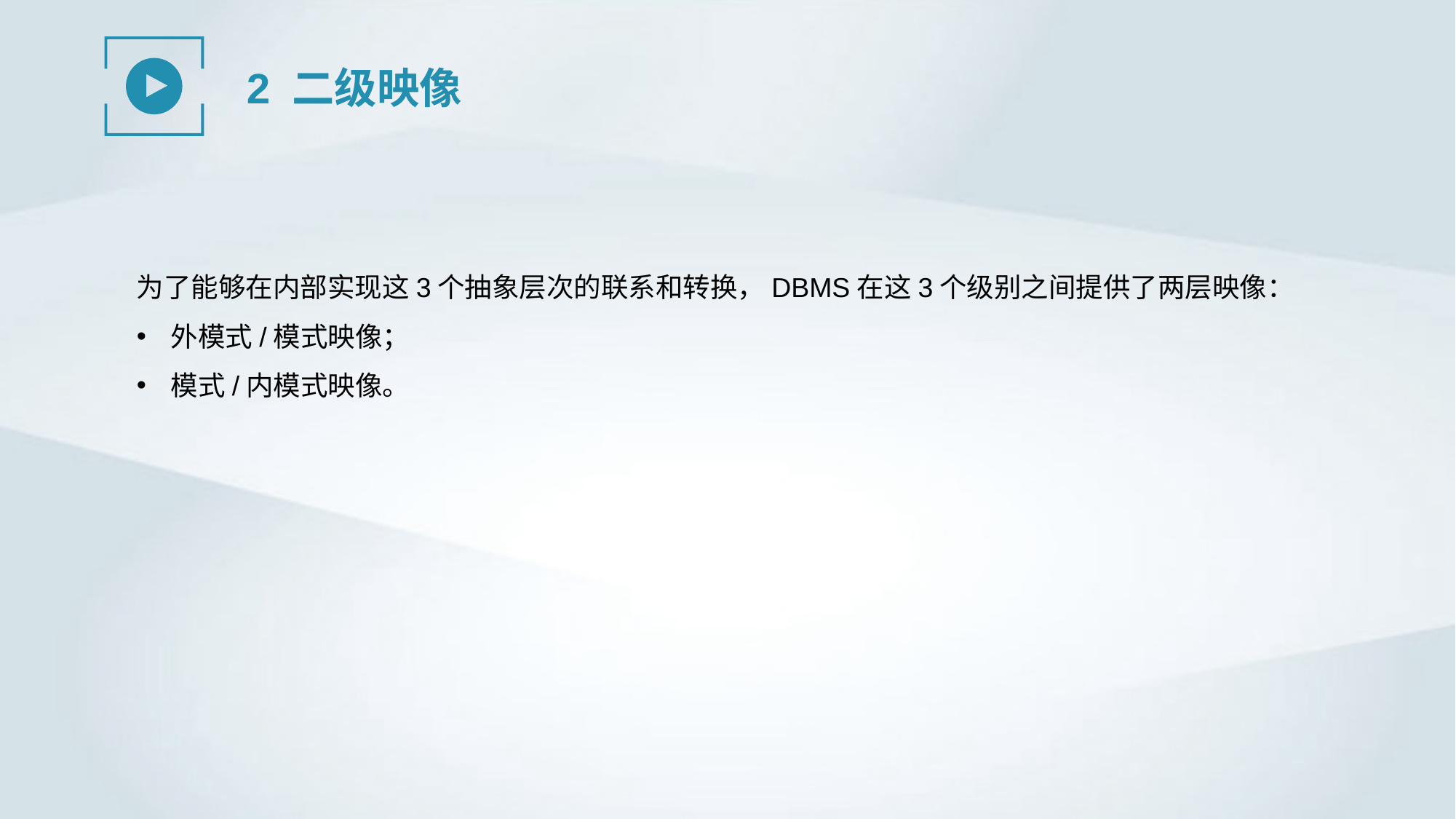

2 二级映像
为了能够在内部实现这3个抽象层次的联系和转换，DBMS在这3个级别之间提供了两层映像：
外模式/模式映像；
模式/内模式映像。